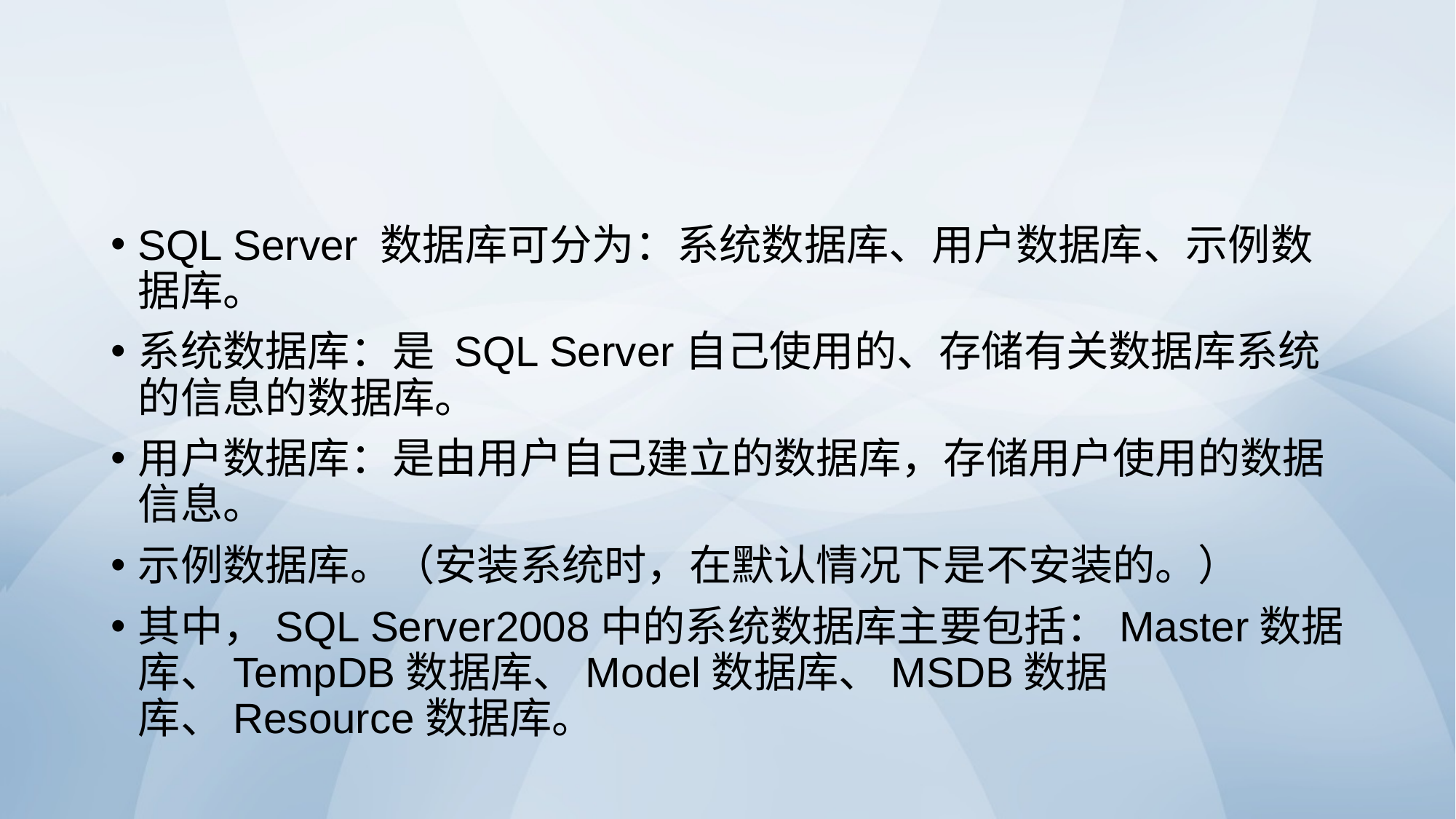

#
SQL Server 数据库可分为：系统数据库、用户数据库、示例数据库。
系统数据库：是 SQL Server自己使用的、存储有关数据库系统的信息的数据库。
用户数据库：是由用户自己建立的数据库，存储用户使用的数据信息。
示例数据库。（安装系统时，在默认情况下是不安装的。）
其中，SQL Server2008中的系统数据库主要包括：Master数据库、TempDB数据库、Model数据库、MSDB数据库、Resource数据库。